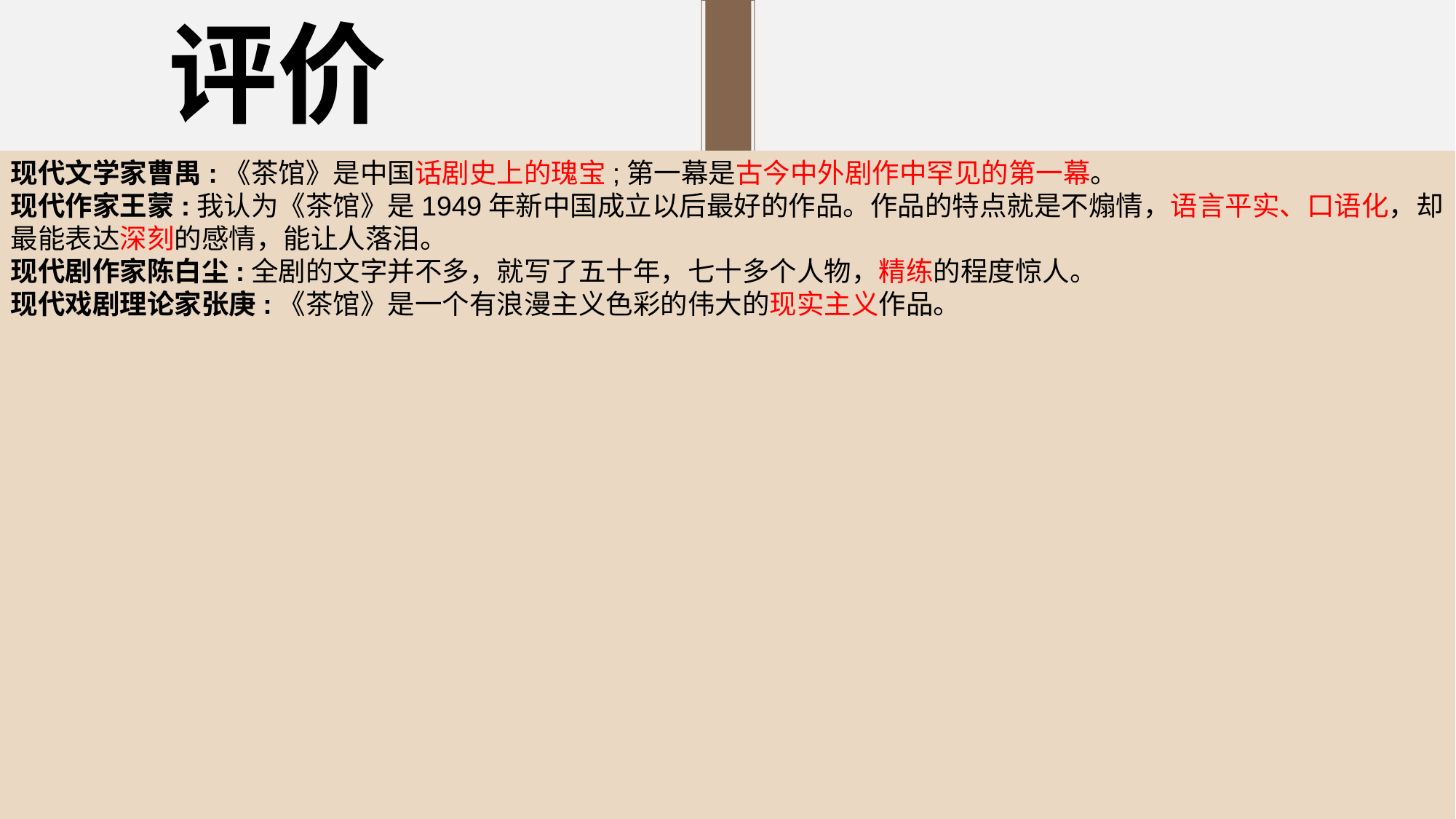

评价
现代文学家曹禺:《茶馆》是中国话剧史上的瑰宝;第一幕是古今中外剧作中罕见的第一幕。
现代作家王蒙:我认为《茶馆》是1949年新中国成立以后最好的作品。作品的特点就是不煽情，语言平实、口语化，却最能表达深刻的感情，能让人落泪。
现代剧作家陈白尘:全剧的文字并不多，就写了五十年，七十多个人物，精练的程度惊人。
现代戏剧理论家张庚:《茶馆》是一个有浪漫主义色彩的伟大的现实主义作品。